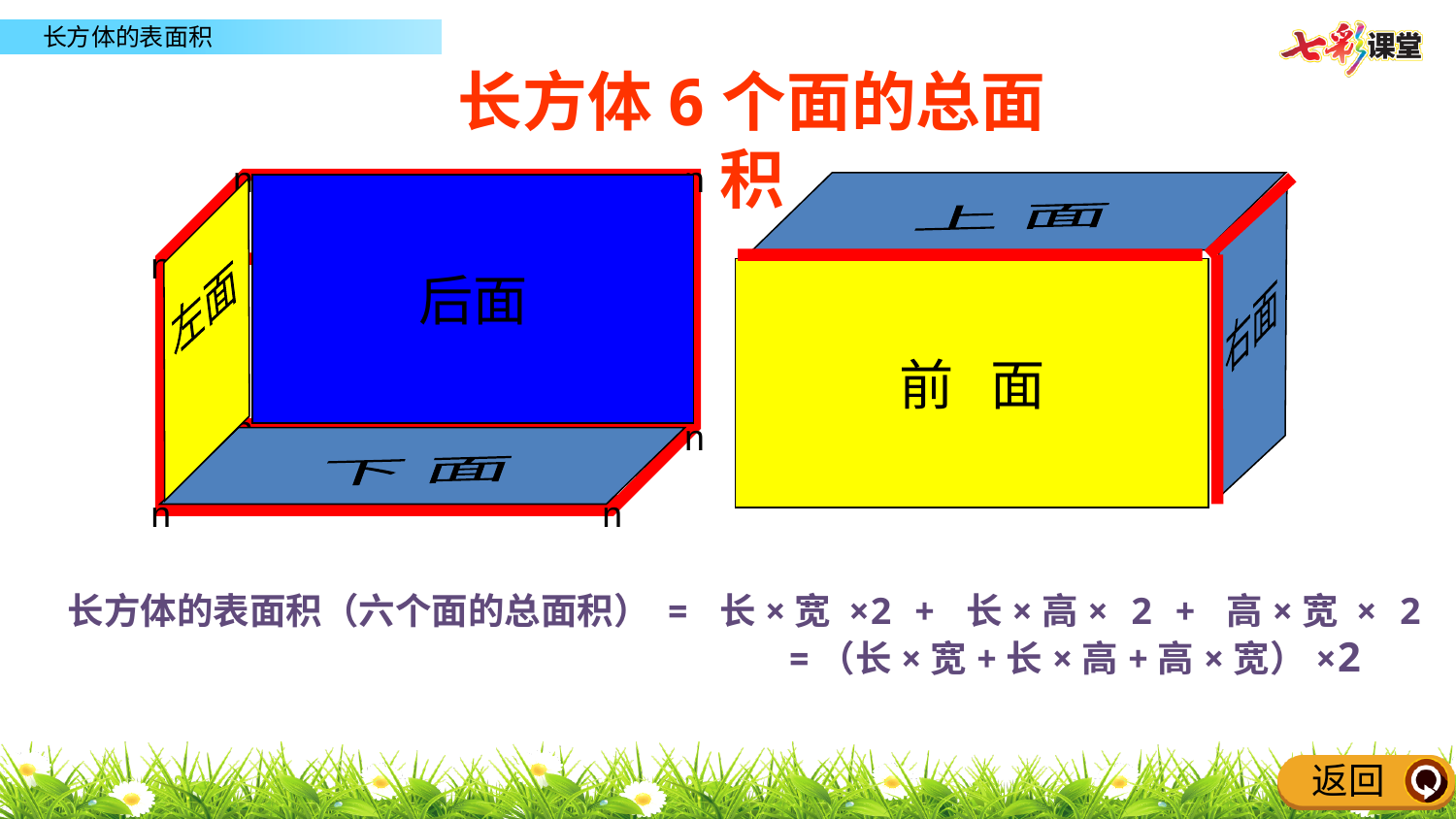

# 长方体6个面的总面积

n
n

n
n
n
n

n
n
后面

左面
下 面

上 面

右面
前   面

长方体的表面积（六个面的总面积） = 长×宽 ×2 + 长×高× 2 + 高×宽 × 2
                                 =（长×宽+长×高+高×宽）×2